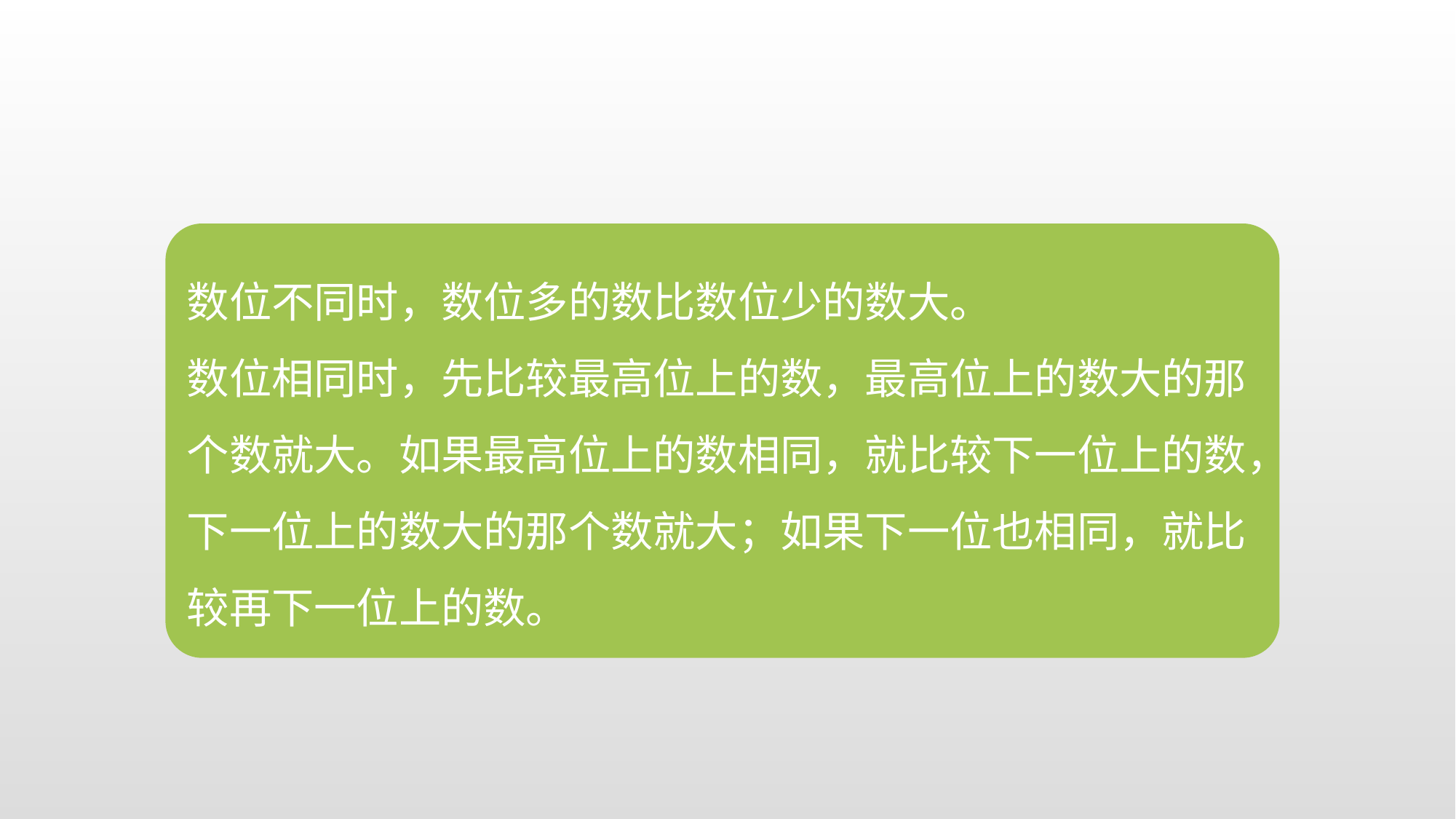

数位不同时，数位多的数比数位少的数大。
数位相同时，先比较最高位上的数，最高位上的数大的那个数就大。如果最高位上的数相同，就比较下一位上的数，下一位上的数大的那个数就大；如果下一位也相同，就比较再下一位上的数。